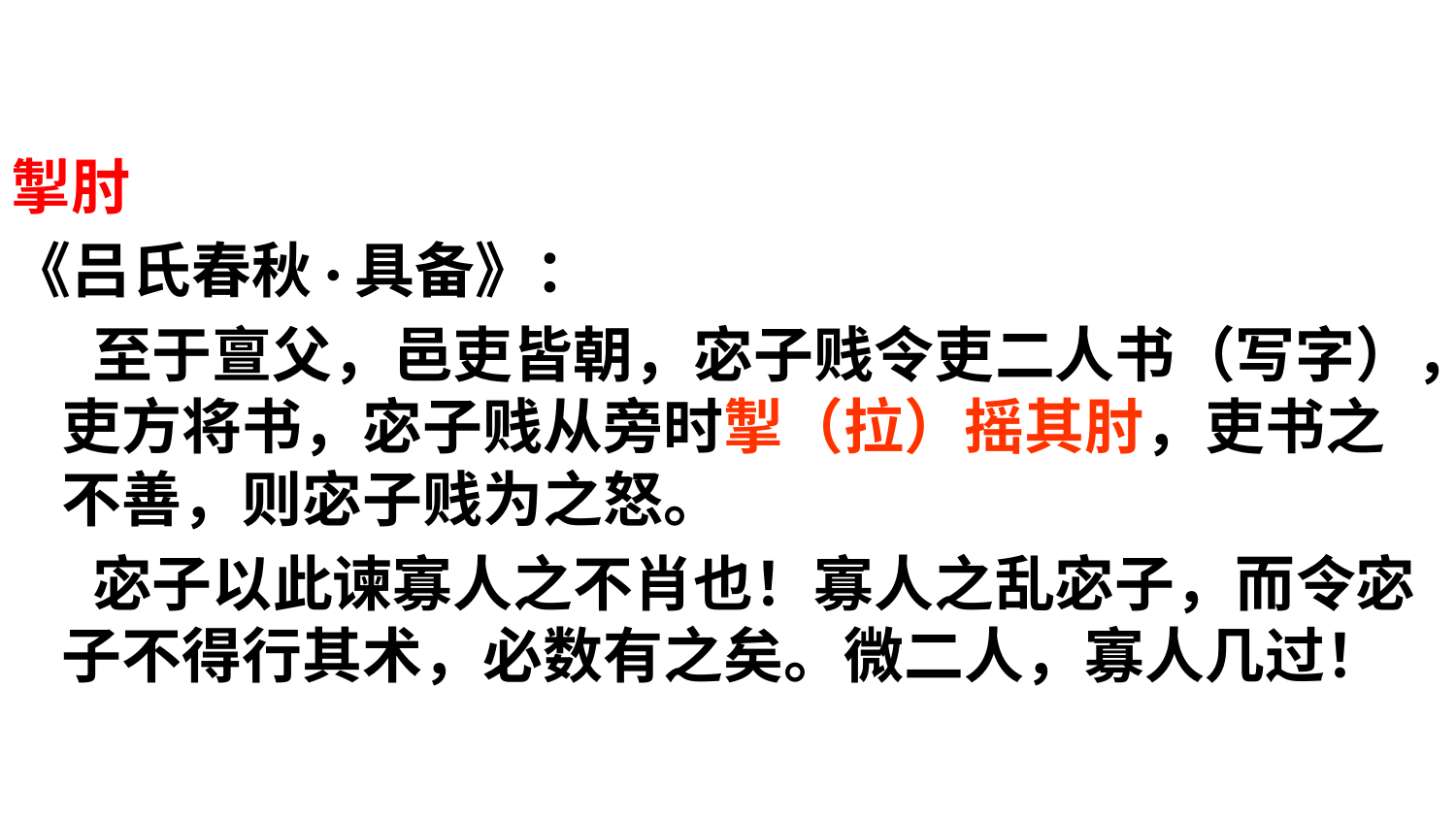

掣肘
《吕氏春秋·具备》：
     至于亶父，邑吏皆朝，宓子贱令吏二人书（写字），吏方将书，宓子贱从旁时掣（拉）摇其肘，吏书之不善，则宓子贱为之怒。
     宓子以此谏寡人之不肖也！寡人之乱宓子，而令宓子不得行其术，必数有之矣。微二人，寡人几过！